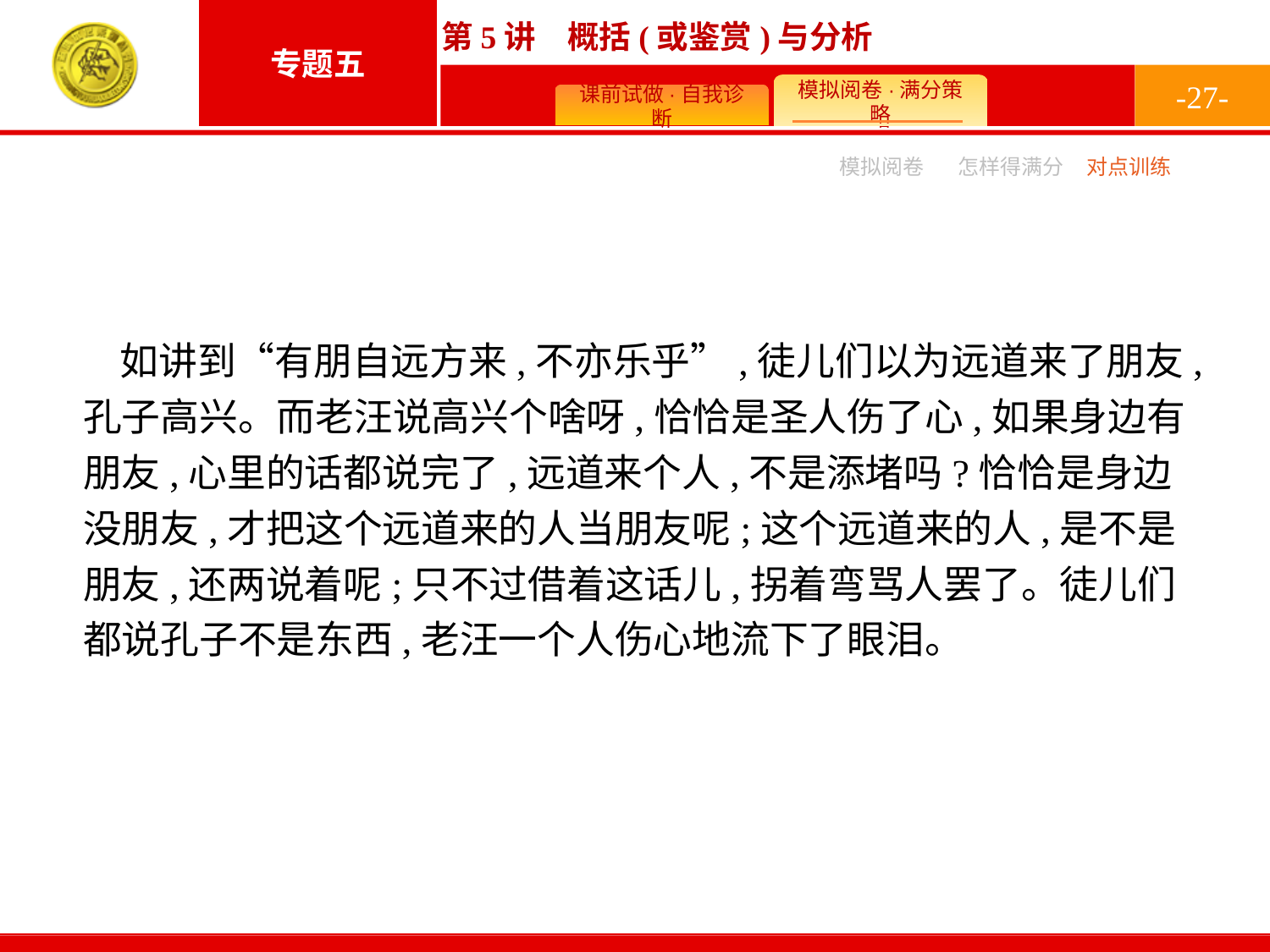

-27-
模拟阅卷
怎样得满分
对点训练
如讲到“有朋自远方来,不亦乐乎”,徒儿们以为远道来了朋友,孔子高兴。而老汪说高兴个啥呀,恰恰是圣人伤了心,如果身边有朋友,心里的话都说完了,远道来个人,不是添堵吗?恰恰是身边没朋友,才把这个远道来的人当朋友呢;这个远道来的人,是不是朋友,还两说着呢;只不过借着这话儿,拐着弯骂人罢了。徒儿们都说孔子不是东西,老汪一个人伤心地流下了眼泪。